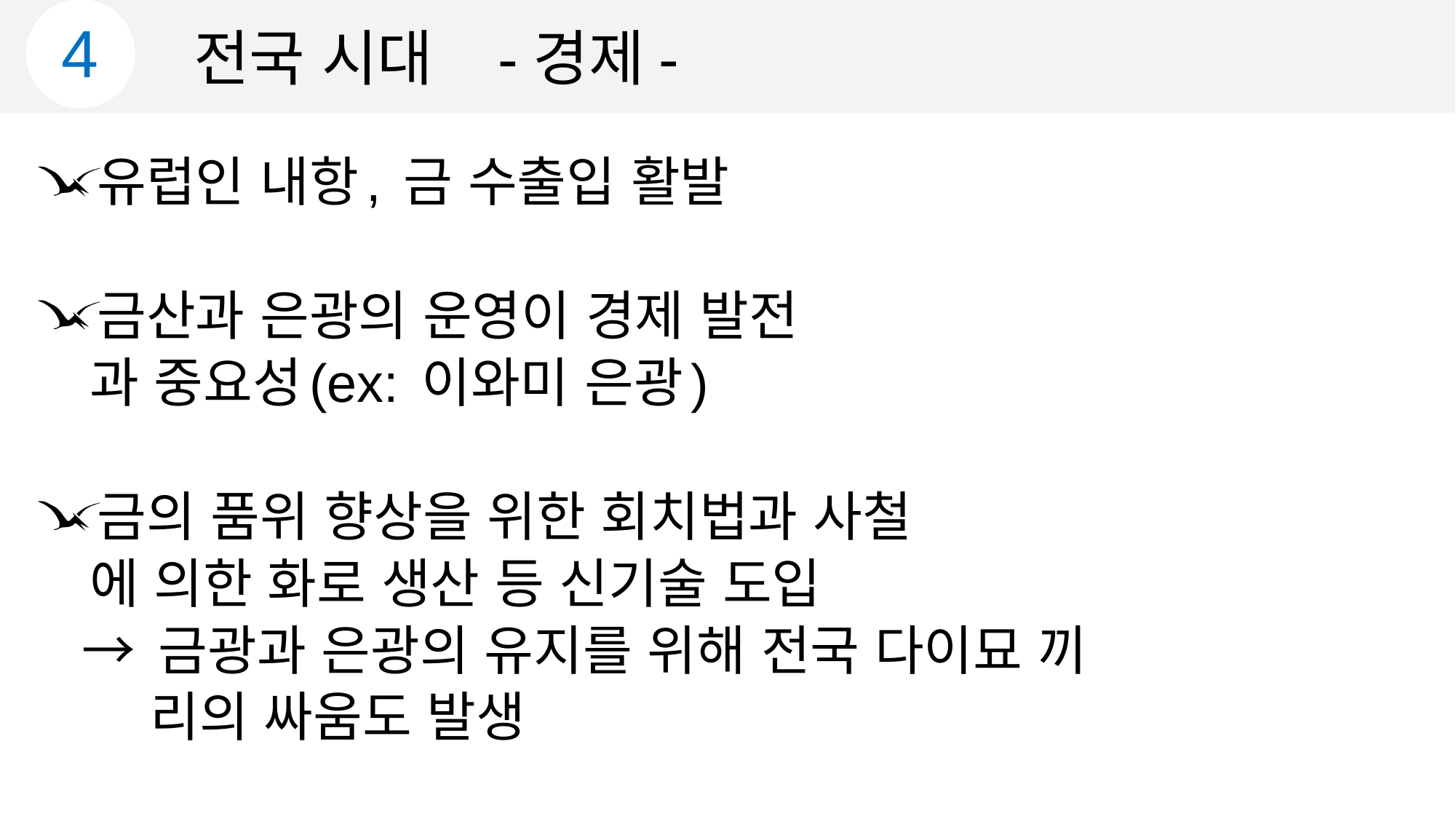

4
전국 시대   -경제-
 유럽인 내항, 금 수출입 활발

 금산과 은광의 운영이 경제 발전
   과 중요성(ex: 이와미 은광)

 금의 품위 향상을 위한 회치법과 사철
   에 의한 화로 생산 등 신기술 도입
   → 금광과 은광의 유지를 위해 전국 다이묘 끼
       리의 싸움도 발생